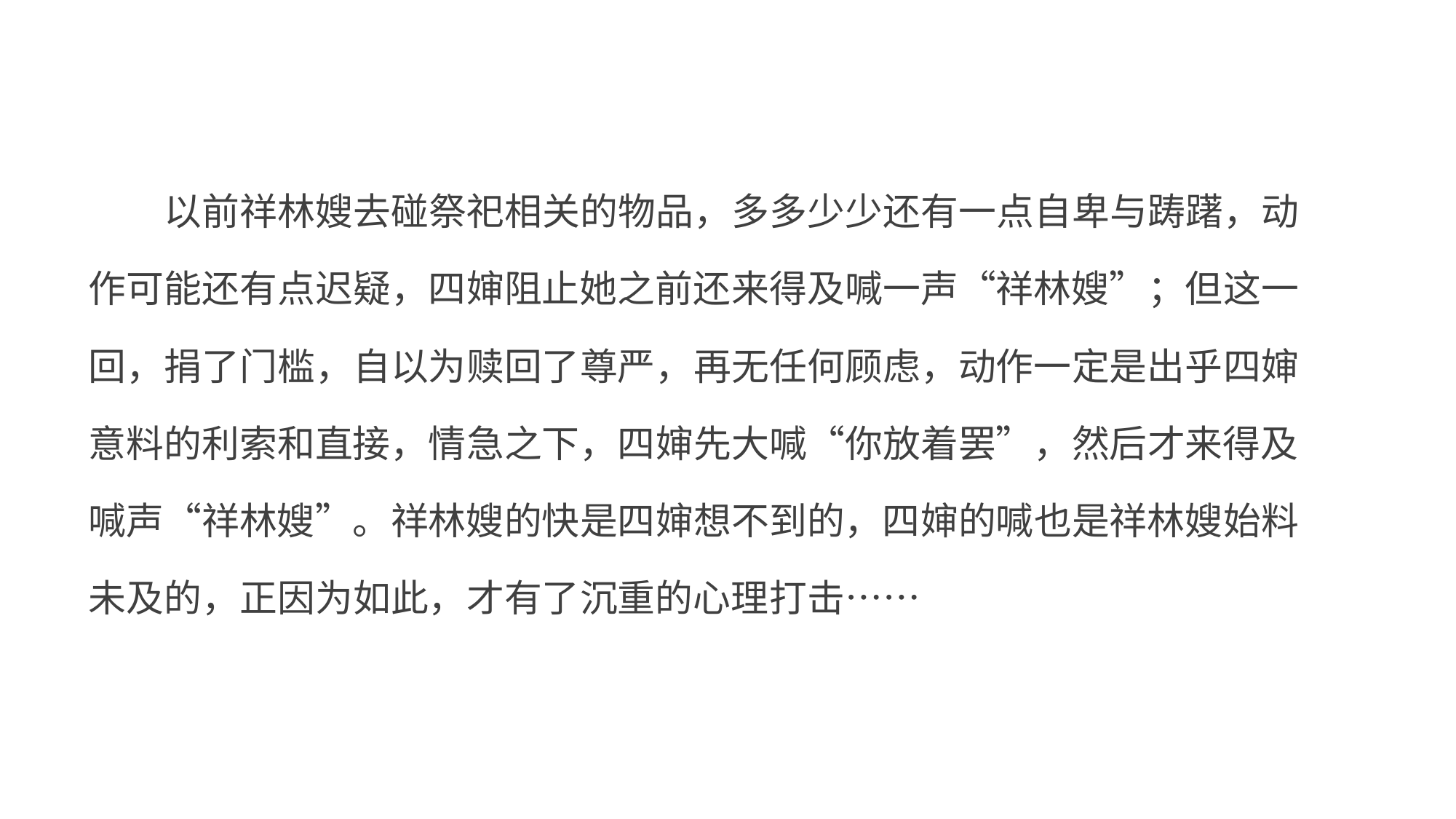

以前祥林嫂去碰祭祀相关的物品，多多少少还有一点自卑与踌躇，动
作可能还有点迟疑，四婶阻止她之前还来得及喊一声“祥林嫂”；但这一
回，捐了门槛，自以为赎回了尊严，再无任何顾虑，动作一定是出乎四婶
意料的利索和直接，情急之下，四婶先大喊“你放着罢”，然后才来得及
喊声“祥林嫂”。祥林嫂的快是四婶想不到的，四婶的喊也是祥林嫂始料 未及的，正因为如此，才有了沉重的心理打击……